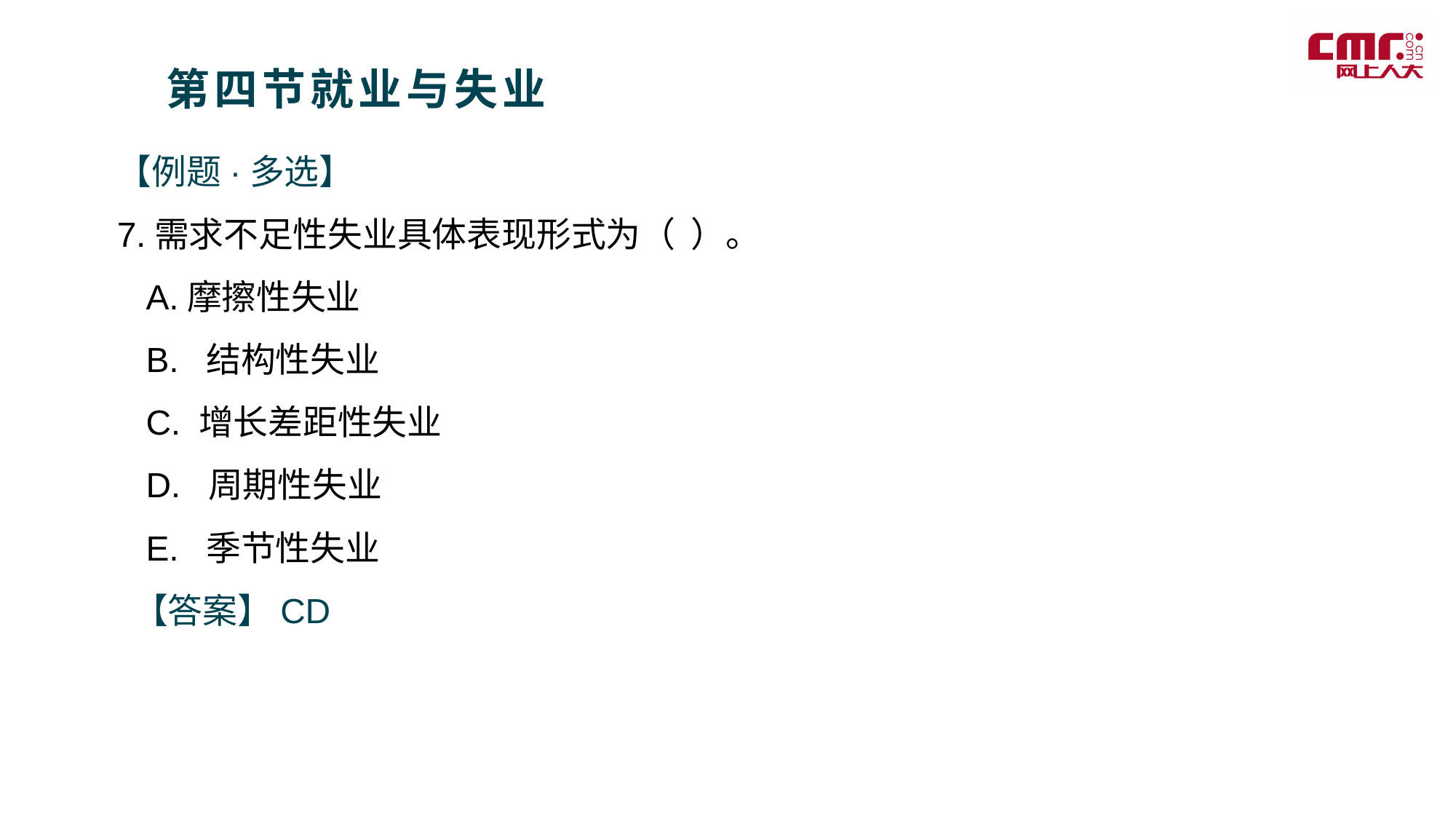

第四节就业与失业
【例题·多选】
7.需求不足性失业具体表现形式为（  ）。
   A.摩擦性失业
   B.  结构性失业
   C. 增长差距性失业
   D.  周期性失业
   E.  季节性失业
 【答案】CD